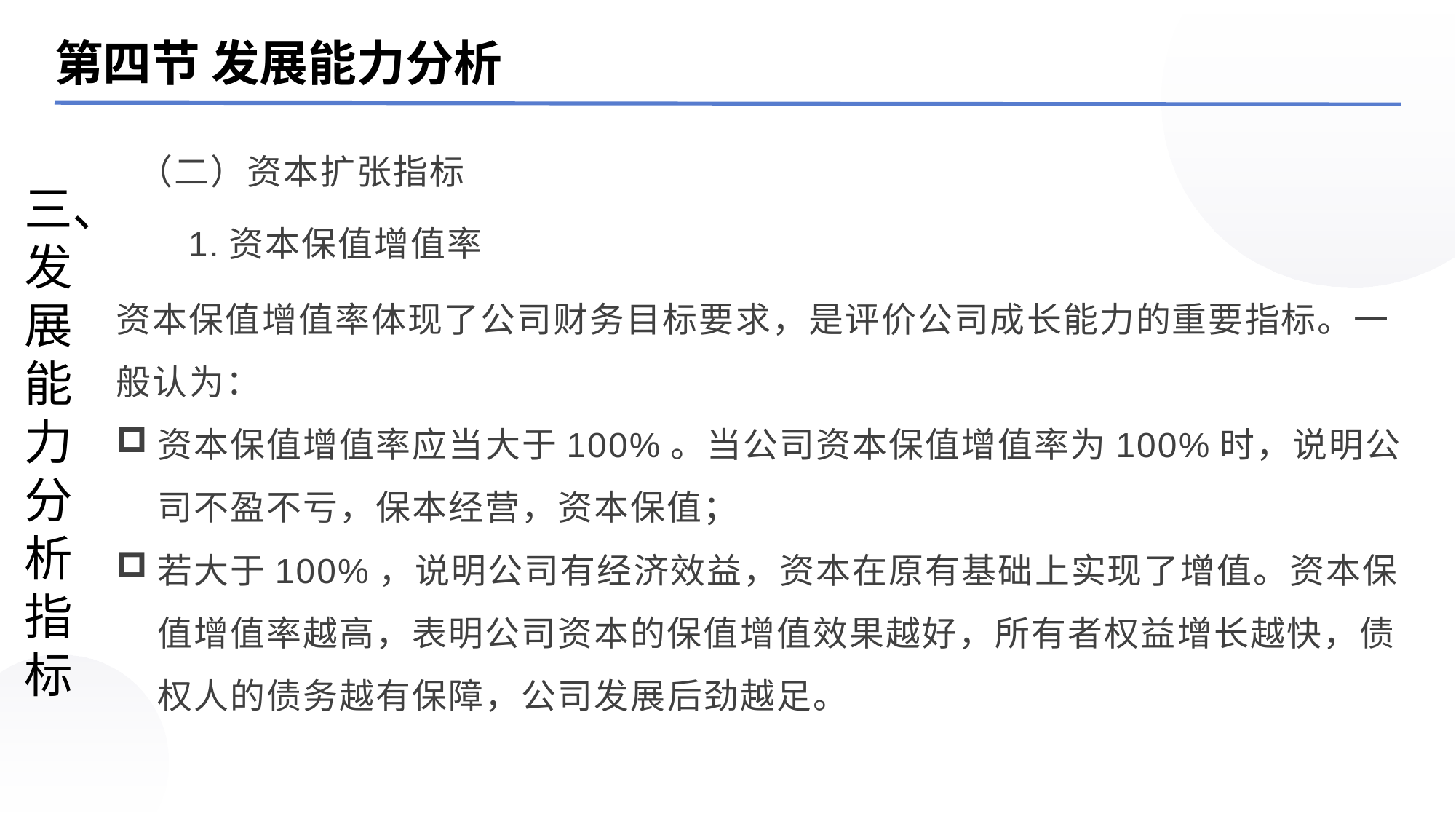

第四节 发展能力分析
（二）资本扩张指标
三、发展能力分析指标
1.资本保值增值率

资本保值增值率体现了公司财务目标要求，是评价公司成长能力的重要指标。一般认为：
资本保值增值率应当大于100%。当公司资本保值增值率为100%时，说明公司不盈不亏，保本经营，资本保值；
若大于100%，说明公司有经济效益，资本在原有基础上实现了增值。资本保值增值率越高，表明公司资本的保值增值效果越好，所有者权益增长越快，债权人的债务越有保障，公司发展后劲越足。

95